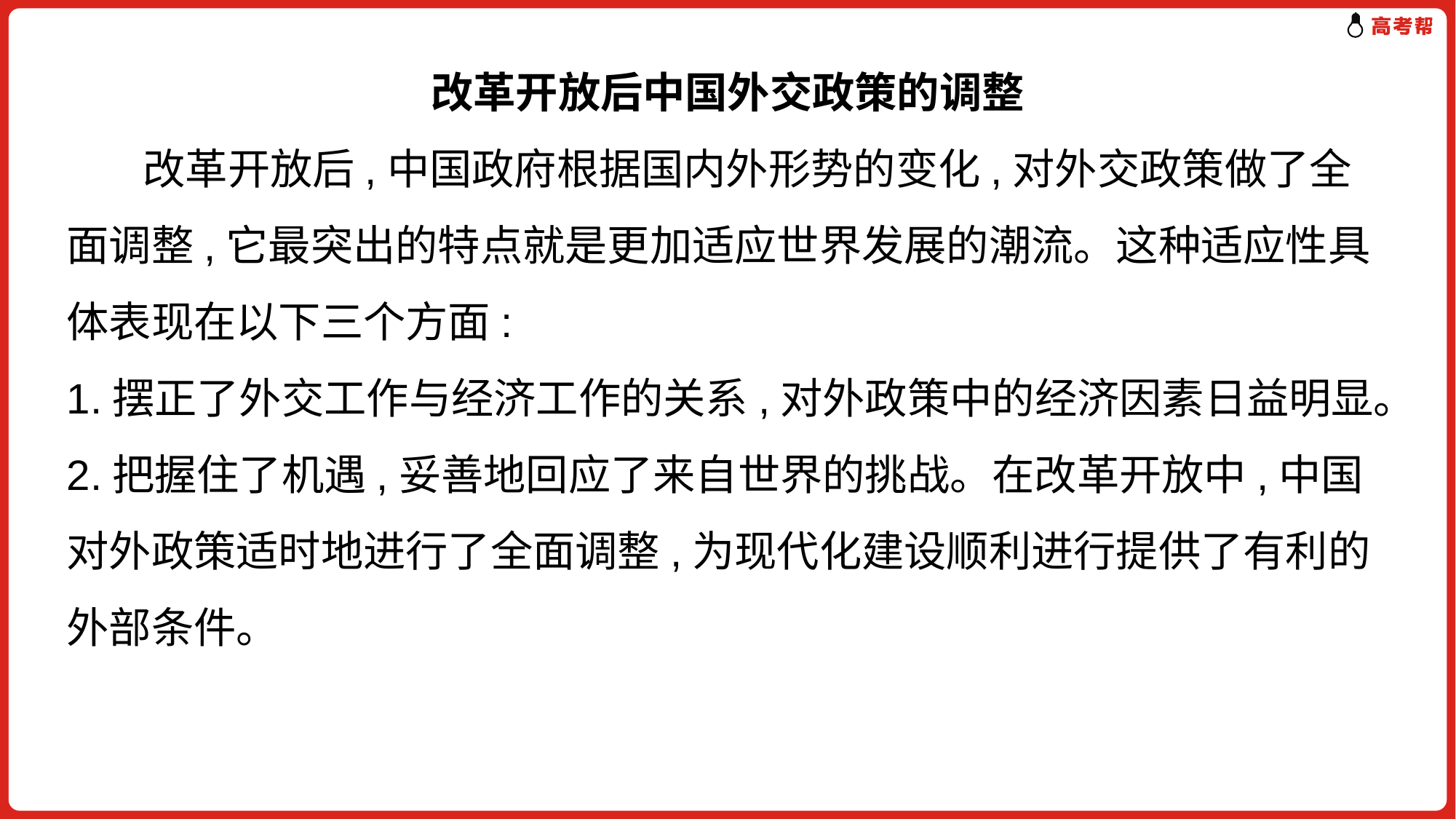

改革开放后中国外交政策的调整
       改革开放后,中国政府根据国内外形势的变化,对外交政策做了全面调整,它最突出的特点就是更加适应世界发展的潮流。这种适应性具体表现在以下三个方面:
1.摆正了外交工作与经济工作的关系,对外政策中的经济因素日益明显。
2.把握住了机遇,妥善地回应了来自世界的挑战。在改革开放中,中国对外政策适时地进行了全面调整,为现代化建设顺利进行提供了有利的外部条件。